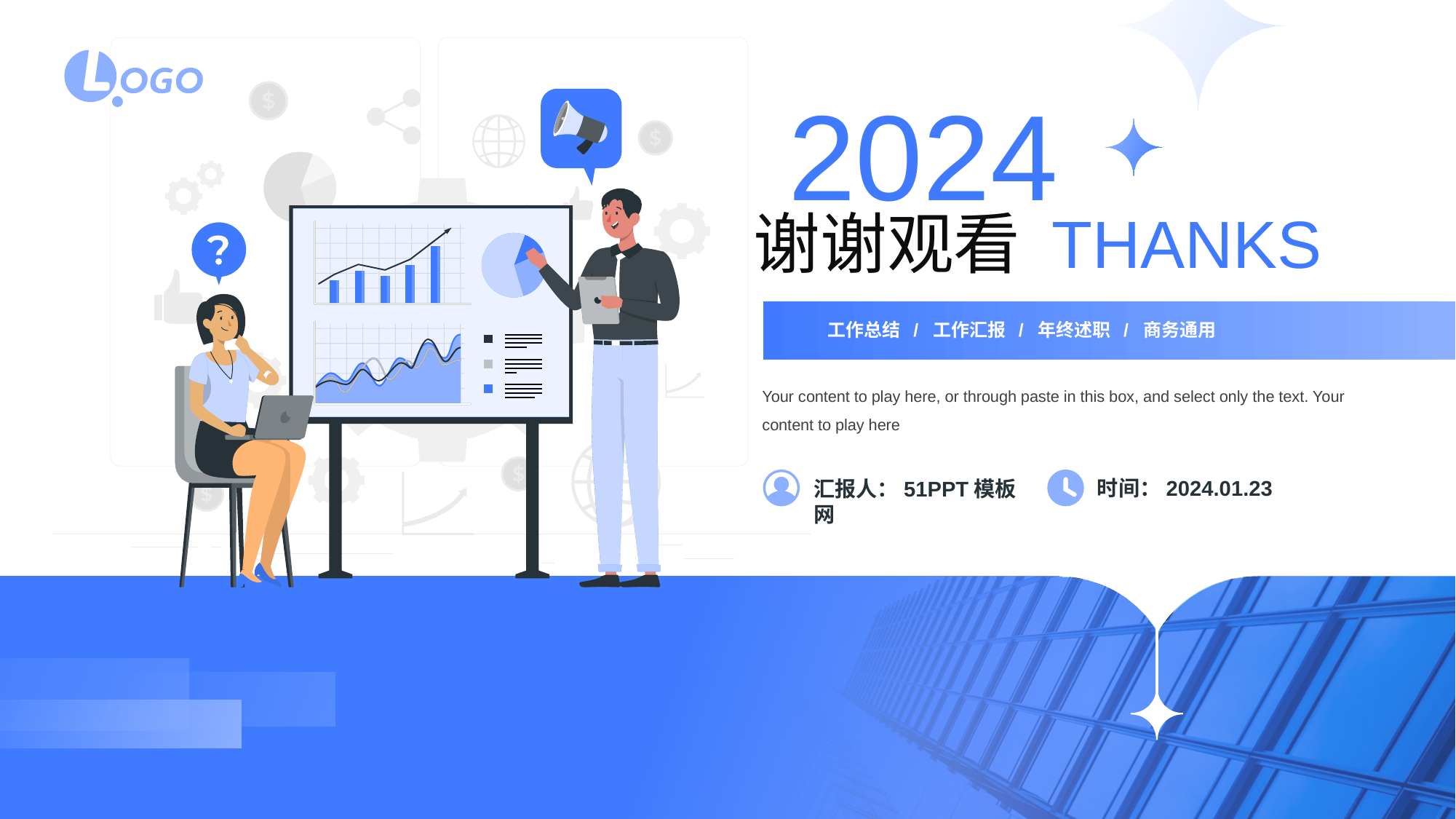

2024

谢谢观看 THANKS

工作总结  /  工作汇报  /  年终述职  /  商务通用
Your content to play here, or through paste in this box, and select only the text. Your content to play here
时间：2024.01.23

汇报人：51PPT模板网